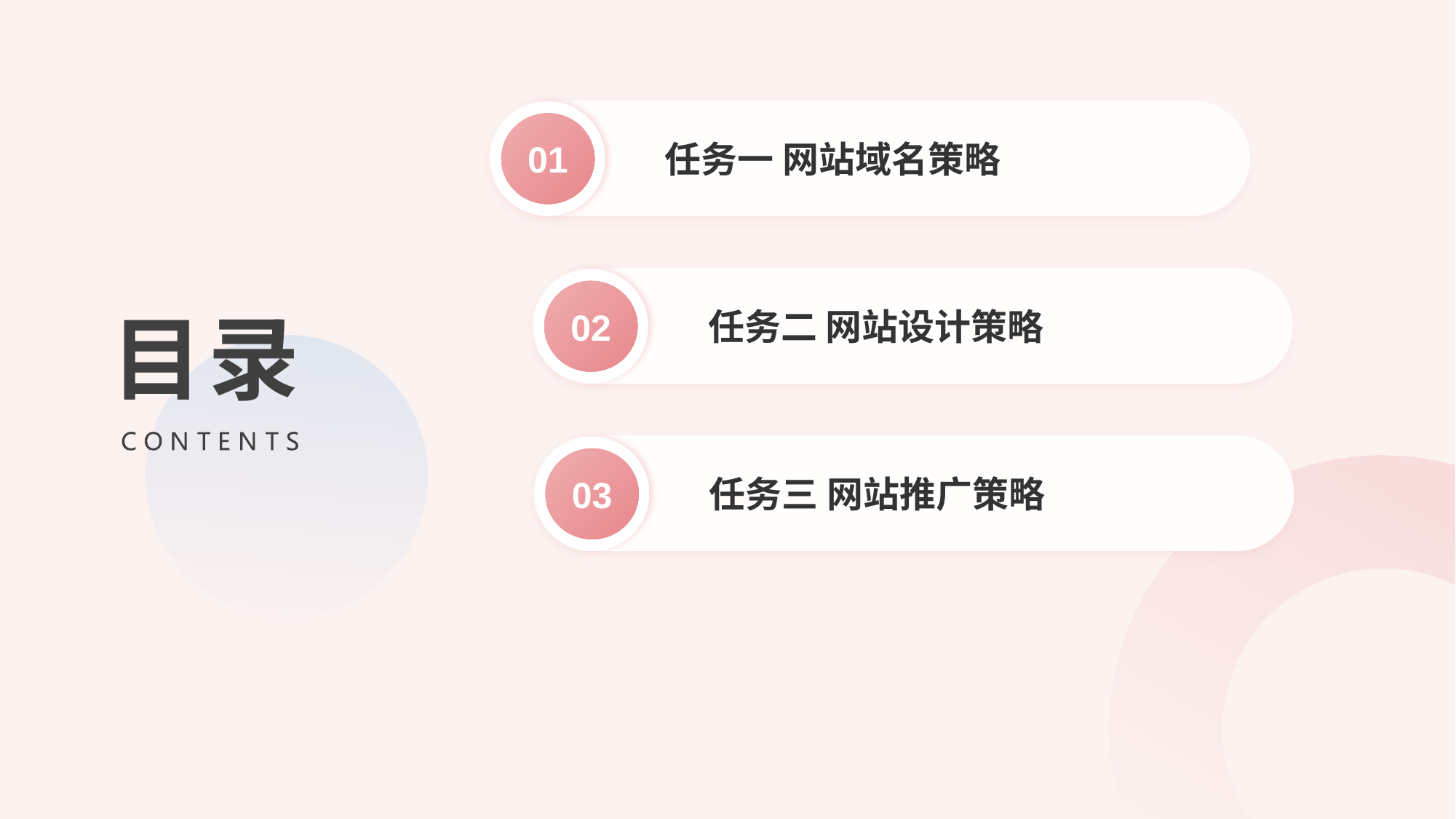

任务一 网站域名策略

01
目录

任务二 网站设计策略

02

任务三 网站推广策略

03